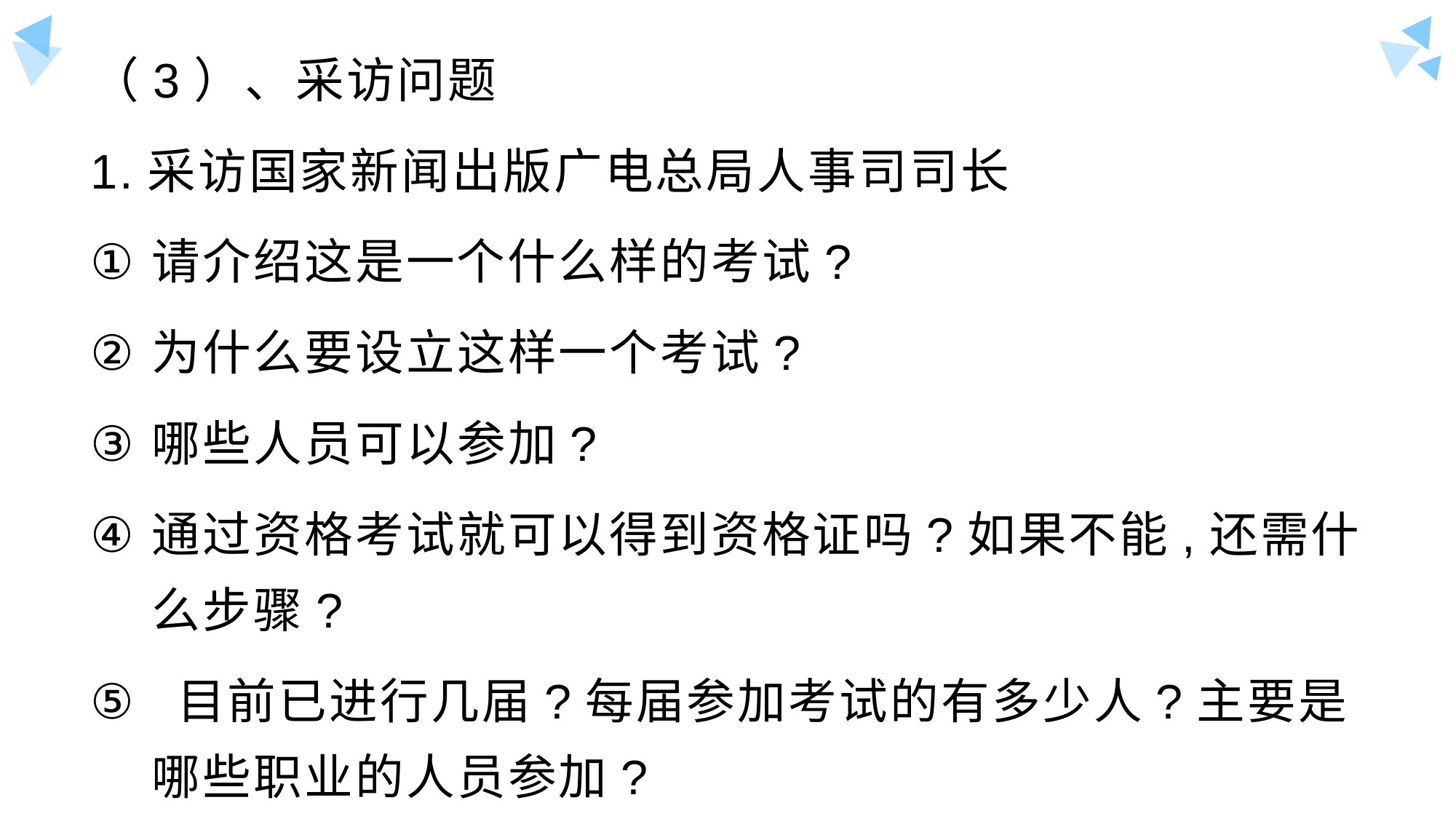

（3）、采访问题
1.采访国家新闻出版广电总局人事司司长
请介绍这是一个什么样的考试?
为什么要设立这样一个考试?
哪些人员可以参加?
通过资格考试就可以得到资格证吗?如果不能,还需什么步骤?
 目前已进行几届?每届参加考试的有多少人?主要是哪些职业的人员参加?